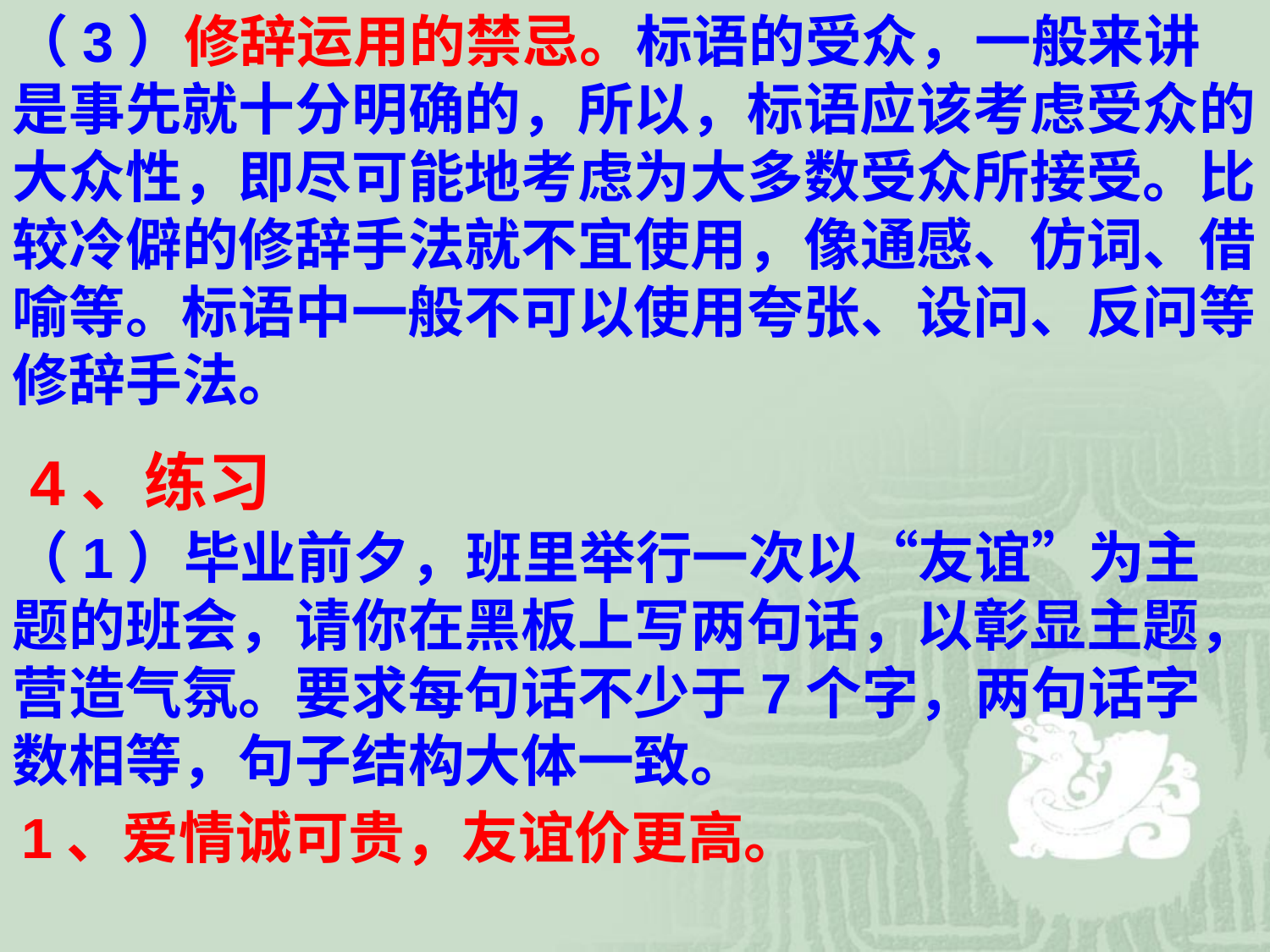

（3）修辞运用的禁忌。标语的受众，一般来讲是事先就十分明确的，所以，标语应该考虑受众的大众性，即尽可能地考虑为大多数受众所接受。比较冷僻的修辞手法就不宜使用，像通感、仿词、借喻等。标语中一般不可以使用夸张、设问、反问等修辞手法。

 4、练习
（1）毕业前夕，班里举行一次以“友谊”为主题的班会，请你在黑板上写两句话，以彰显主题，营造气氛。要求每句话不少于7个字，两句话字数相等，句子结构大体一致。

 1、爱情诚可贵，友谊价更高。